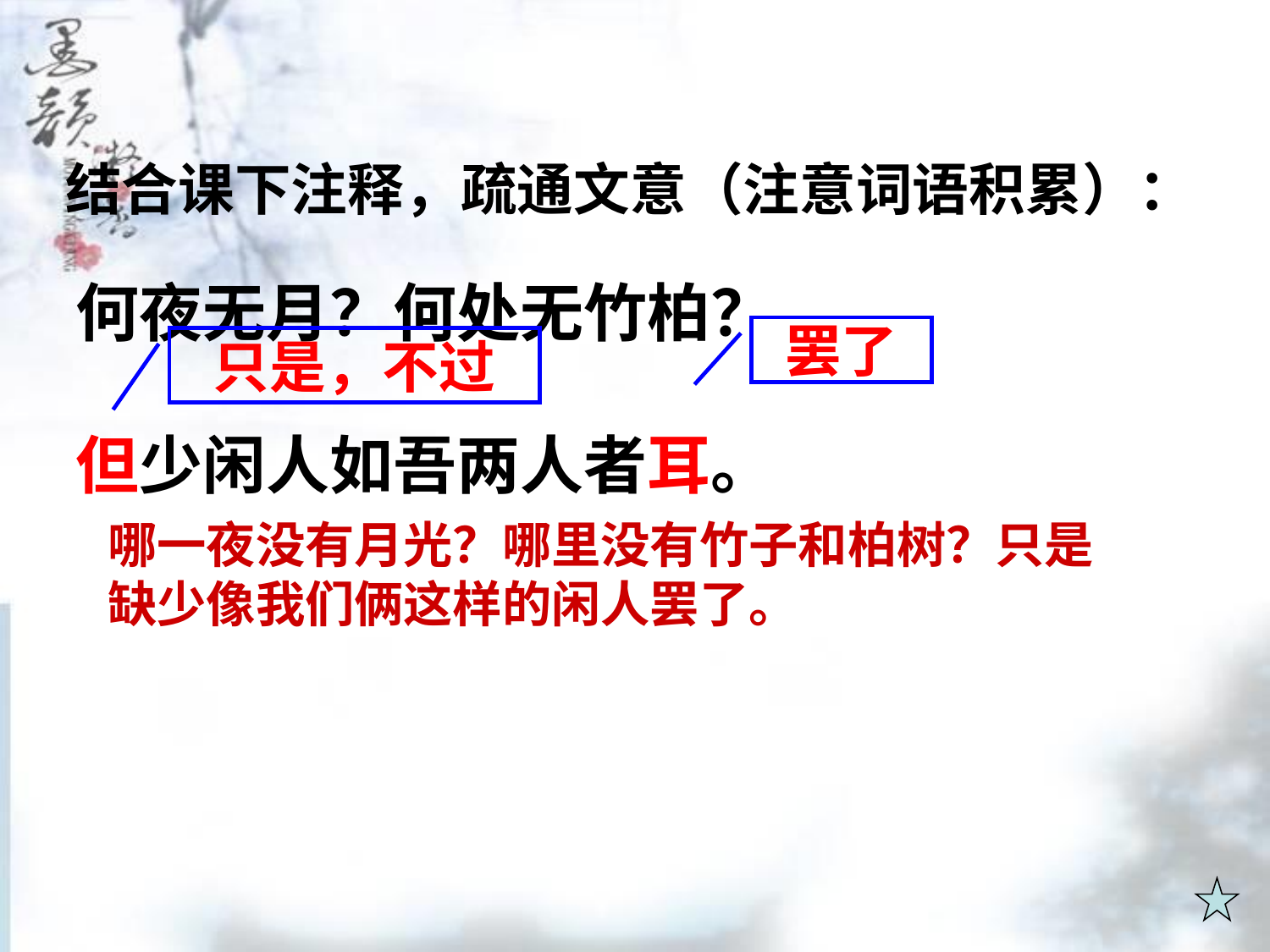

结合课下注释，疏通文意（注意词语积累）：
何夜无月？何处无竹柏？
但少闲人如吾两人者耳。
罢了
只是，不过
哪一夜没有月光？哪里没有竹子和柏树？只是缺少像我们俩这样的闲人罢了。